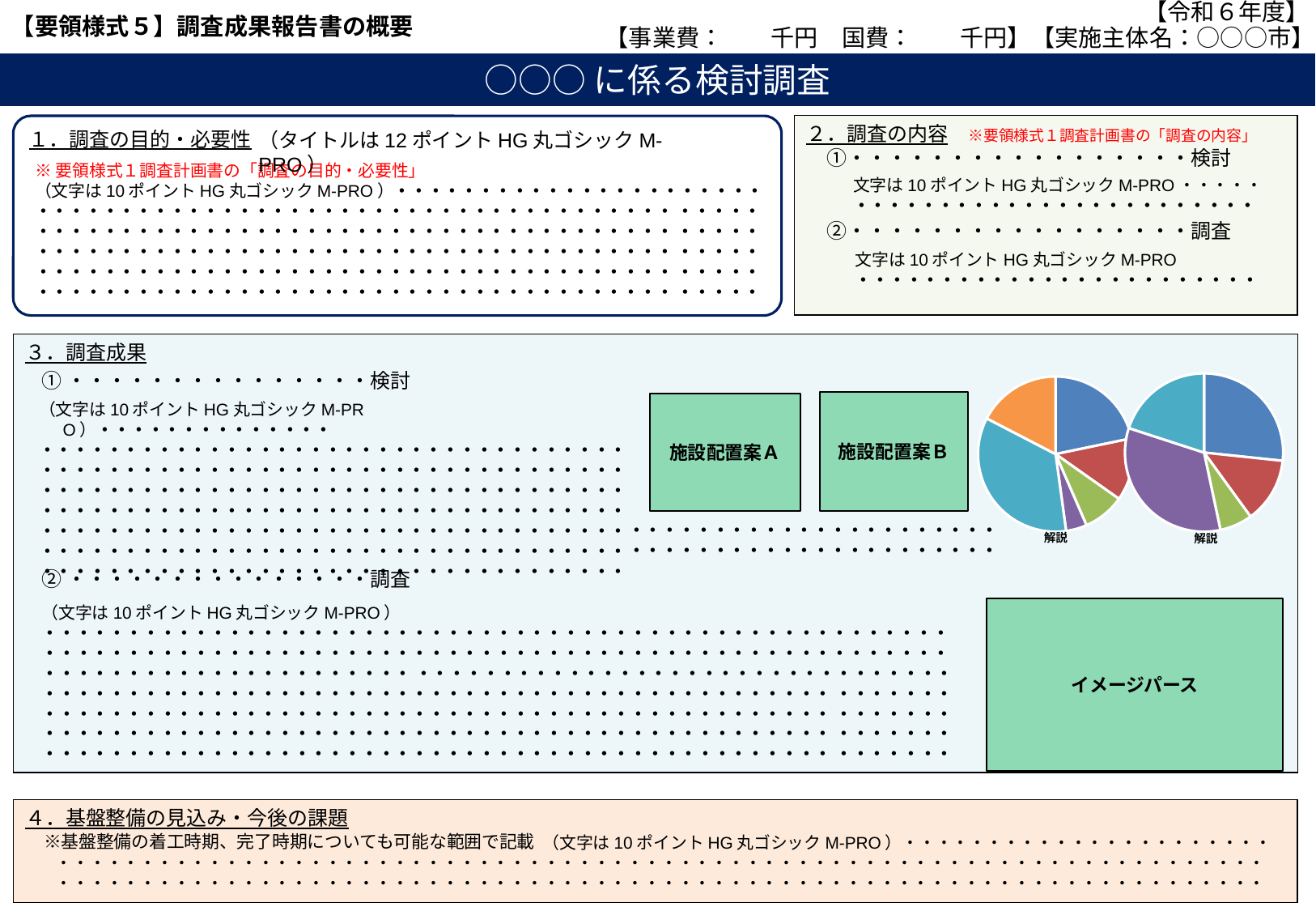

【令和６年度】
【要領様式５】調査成果報告書の概要
【事業費：　　千円　国費：　　千円】【実施主体名：○○○市】
○○○に係る検討調査
２．調査の内容　※要領様式１調査計画書の「調査の内容」
　①・・・・・・・・・・・・・・・・・検討

　②・・・・・・・・・・・・・・・・・調査

１．調査の目的・必要性
（タイトルは12ポイントHG丸ゴシックM-PRO）
※要領様式１調査計画書の「調査の目的・必要性」
（文字は10ポイントHG丸ゴシックM-PRO）・・・・・・・・・・・・・・・・・・・・・・
・・・・・・・・・・・・・・・・・・・・・・・・・・・・・・・・・・・・・・ ・・・・・
・・・・・・・・・・・・・・・・・・・・・・・・・・・・・・・・・・・・・・ ・・・・・
・・・・・・・・・・・・・・・・・・・・・・・・・・・・・・・・・・・・・・ ・・・・・
・・・・・・・・・・・・・・・・・・・・・・・・・・・・・・・・・・・・・・ ・・・・・
・・・・・・・・・・・・・・・・・・・・・・・・・・・・・・・・・・・・・・ ・・・・・
文字は10ポイントHG丸ゴシックM-PRO・・・・・
・・・・・・・・・・・・・・・・・・・・・・・・
文字は10ポイントHG丸ゴシックM-PRO
・・・・・・・・・・・・・・・・・・・・・・・・
３．調査成果

①・・・・・・・・・・・・・・・検討

### Chart

| Category |  |
|---|---|

### Chart

| Category |  |
|---|---|
施設配置案Ｂ
（文字は10ポイントHG丸ゴシックM-PRO）・・・・・・・・・・・・・・
・・・・・・・・・・・・・・・・・・・・・・・・・・・・・・・・・・・
・・・・・・・・・・・・・・・・・・・・・・・・・・・・・・・・・・・
・・・・・・・・・・・・・・・・・・・・・・・・・・・・・・・・・・・
・・・・・・・・・・・・・・・・・・・・・・・・・・・・・・・・・・・
・・・・・・・・・・・・・・・・・・・・・・・・・・・・・・・・・・・
・・・・・・・・・・・・・・・・・・・・・・・・・・・・・・・・・・・
・・・・・・・・・・・・・・・・・・・・・・・・・・・・・・・・・・・
施設配置案Ａ
・・・・・・・・・・・・・・・・・・・・・・
・・・・・・・・・・・・・・・・・・・・・・
解説
解説
②・・・・・・・・・・・・・・・調査
（文字は10ポイントHG丸ゴシックM-PRO）
・・・・・・・・・・・・・・・・・・・・・・・・・・・・・・・・・・・・・・・・・・・・・・・・・・・・・・
・・・・・・・・・・・・・・・・・・・・・・・・・・・・・・・・・・・・・・・・・・・・・・・・・・・・・・
・・・・・・・・・・・・・・・・・・・・・・ ・・・・・・・・・・・・・・・・・・・・・・・・・・・・・・・・
・・・・・・・・・・・・・・・・・・・・・・・・・・・・・・・・・・・・・・・・・・・・・・・ ・・・・・・・
・・・・・・・・・・・・・・・・・・・・・・・・・・・・・・・・・・・・・・・・・・・・・・・ ・・・・・・・
・・・・・・・・・・・・・・・・・・・・・・・・・・・・・・・・・・・・・・・・・・・・・・・ ・・・・・・・
・・・・・・・・・・・・・・・・・・・・・・・・・・・・・・・・・・・・・・・・・・・・・・・ ・・・・・・・
イメージパース
４．基盤整備の見込み・今後の課題
　※基盤整備の着工時期、完了時期についても可能な範囲で記載

　　　　　　　　　　　　　　　　　　　　　　　　　　　　　（文字は10ポイントHG丸ゴシックM-PRO）・・・・・・・・・・・・・・・・・・・・・・
・・・・・・・・・・・・・・・・・・・・・・・・・・・・・・・・・・・・・・・・・・・・・・・・・・・・・・・・・・・・・・・・・・・・・・・・
・・・・・・・・・・・・・・・・・・・・・・・・・・・・・・・・・・・・・・・・・・・・・・・・・・・・・・・・・・・・・・・・・・・・・・・・